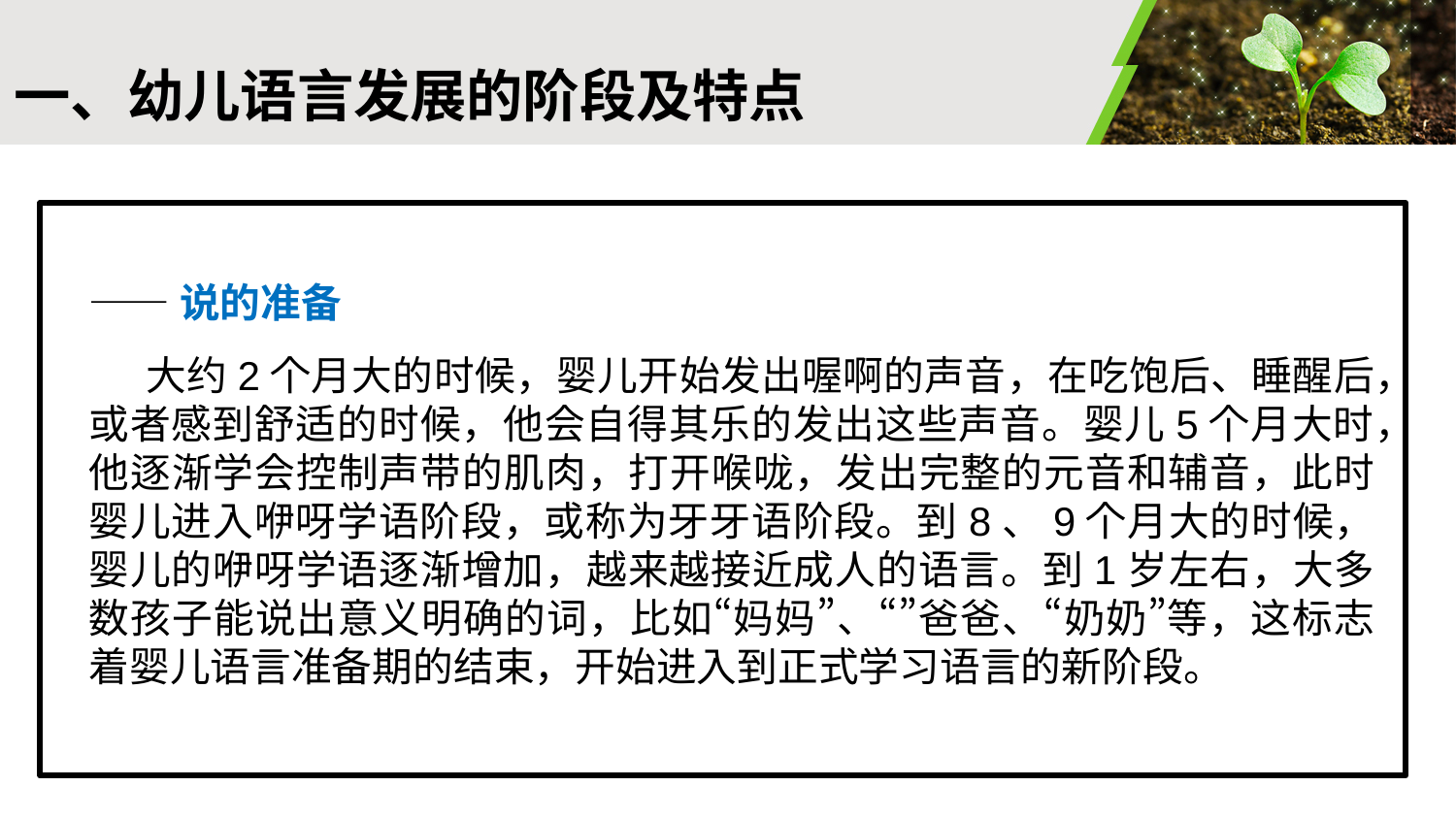

一、幼儿语言发展的阶段及特点

——说的准备
    大约2个月大的时候，婴儿开始发出喔啊的声音，在吃饱后、睡醒后，或者感到舒适的时候，他会自得其乐的发出这些声音。婴儿5个月大时，他逐渐学会控制声带的肌肉，打开喉咙，发出完整的元音和辅音，此时婴儿进入咿呀学语阶段，或称为牙牙语阶段。到8、9个月大的时候，婴儿的咿呀学语逐渐增加，越来越接近成人的语言。到1岁左右，大多数孩子能说出意义明确的词，比如“妈妈”、“”爸爸、“奶奶”等，这标志着婴儿语言准备期的结束，开始进入到正式学习语言的新阶段。